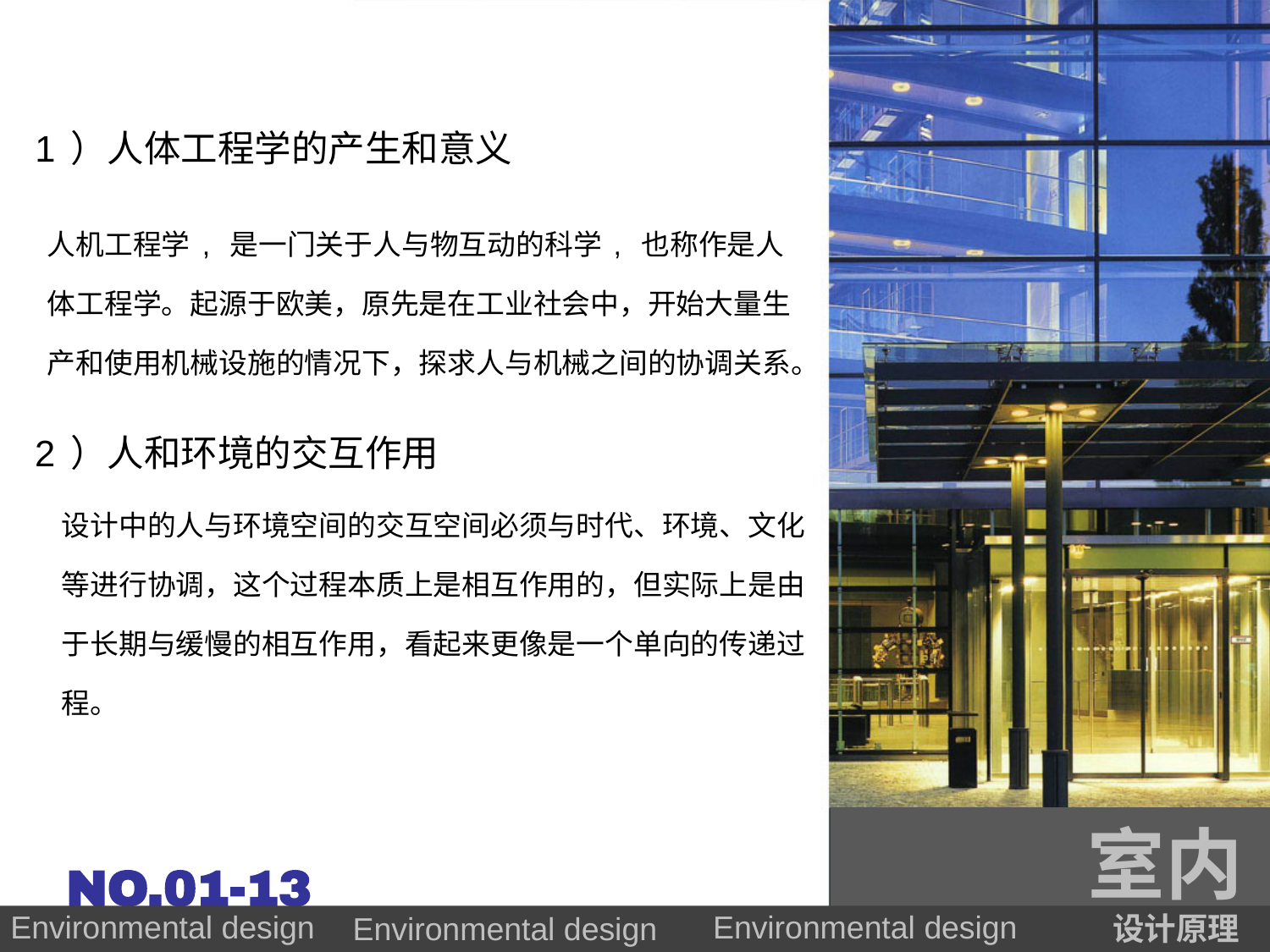

# 1）人体工程学的产生和意义
人机工程学, 是一门关于人与物互动的科学, 也称作是人体工程学。起源于欧美，原先是在工业社会中，开始大量生产和使用机械设施的情况下，探求人与机械之间的协调关系。

2）人和环境的交互作用
设计中的人与环境空间的交互空间必须与时代、环境、文化等进行协调，这个过程本质上是相互作用的，但实际上是由于长期与缓慢的相互作用，看起来更像是一个单向的传递过程。

室内

NO.01-13
设计原理
Environmental design
Environmental design
Environmental design